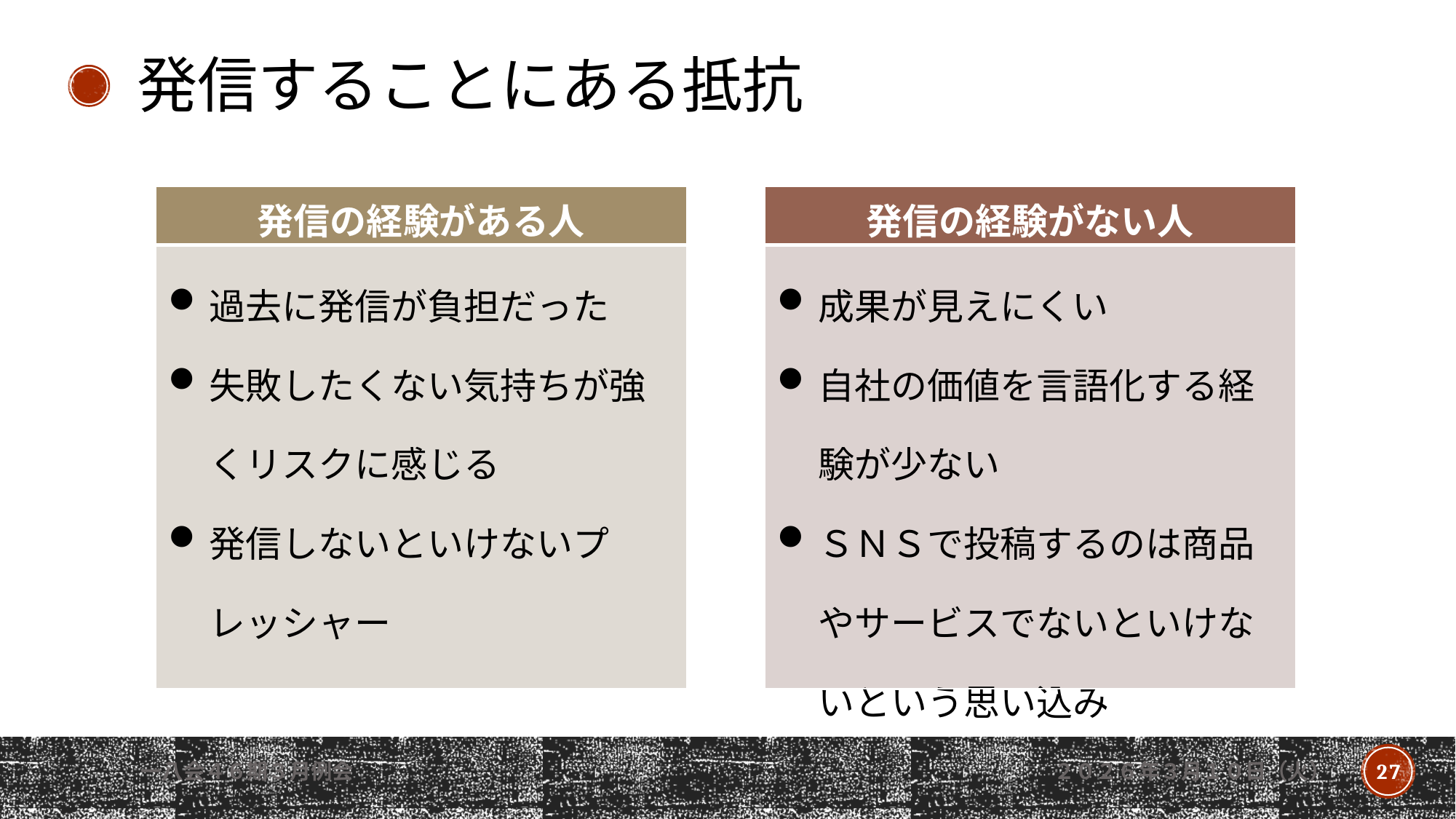

発信することにある抵抗

| 発信の経験がない人 |
| --- |
| 成果が見えにくい 自社の価値を言語化する経験が少ない ＳＮＳで投稿するのは商品やサービスでないといけないという思い込み |
| 発信の経験がある人 |
| --- |
| 過去に発信が負担だった 失敗したくない気持ちが強くリスクに感じる 発信しないといけないプレッシャー |
一八会４６期３月例会
２０２６年３月１０日（火）
27